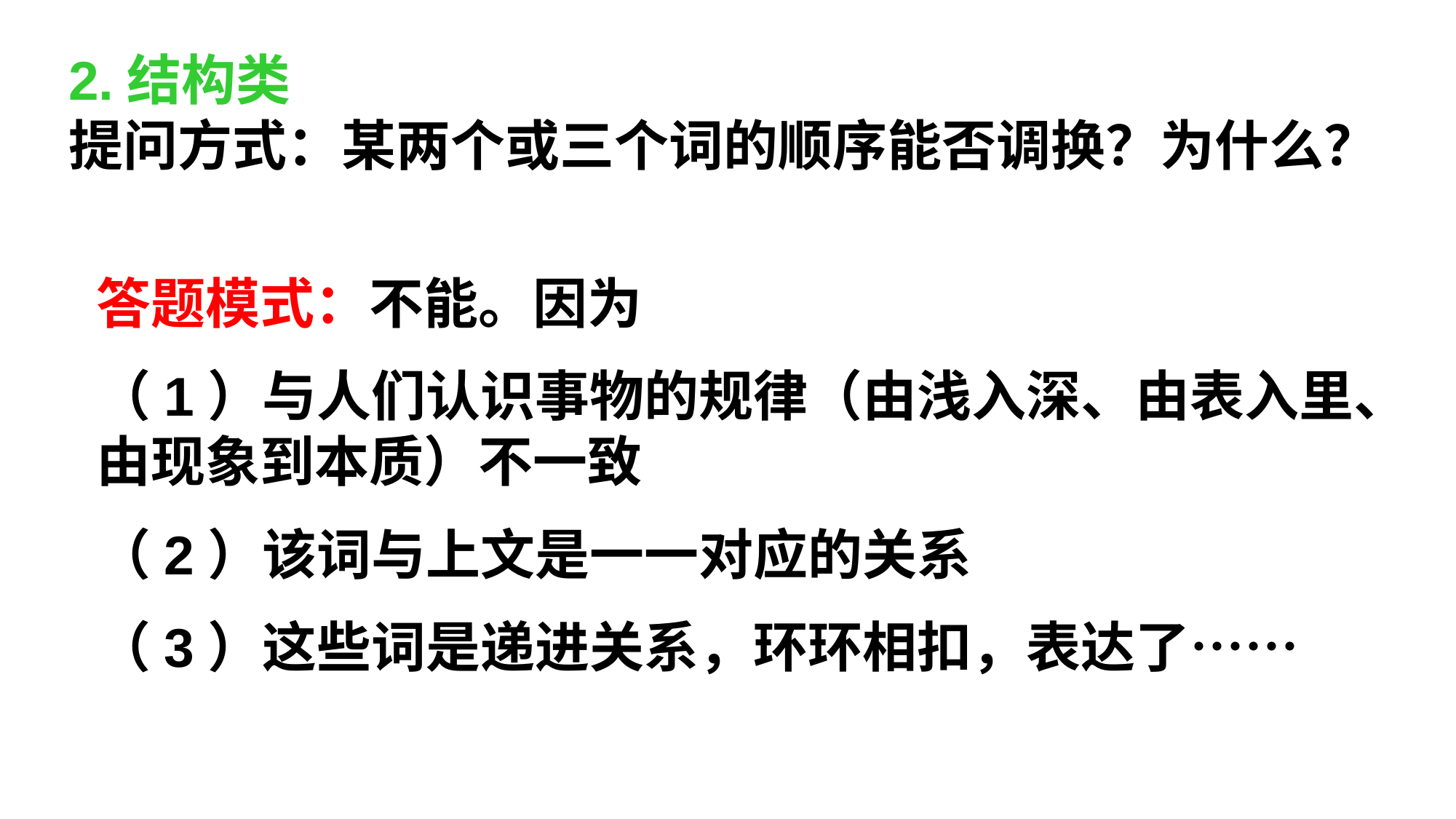

2.结构类
提问方式：某两个或三个词的顺序能否调换？为什么？
答题模式：不能。因为
（1）与人们认识事物的规律（由浅入深、由表入里、由现象到本质）不一致
（2）该词与上文是一一对应的关系
（3）这些词是递进关系，环环相扣，表达了……